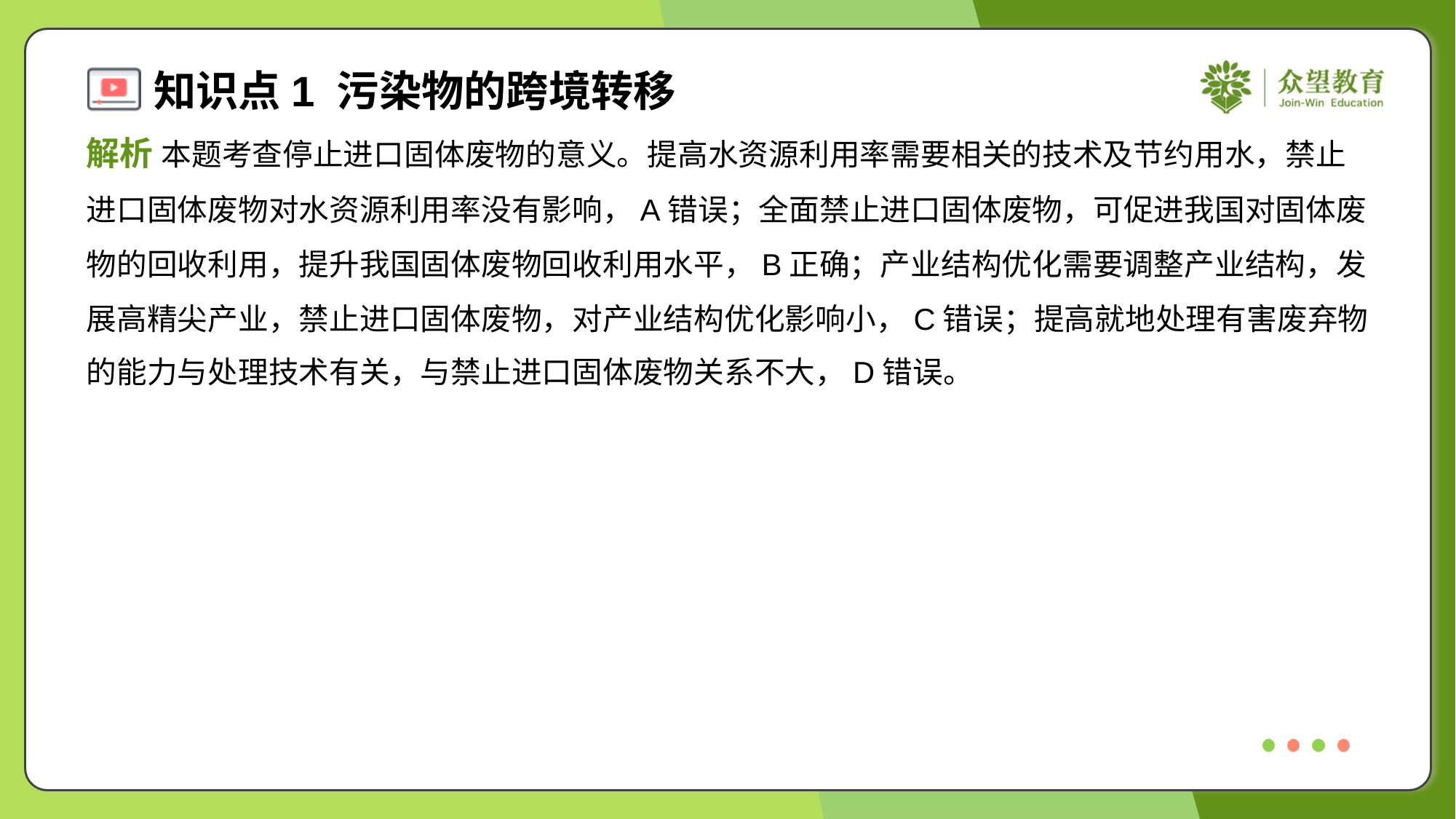

解析 本题考查停止进口固体废物的意义。提高水资源利用率需要相关的技术及节约用水，禁止
进口固体废物对水资源利用率没有影响，A错误；全面禁止进口固体废物，可促进我国对固体废
物的回收利用，提升我国固体废物回收利用水平，B正确；产业结构优化需要调整产业结构，发
展高精尖产业，禁止进口固体废物，对产业结构优化影响小，C错误；提高就地处理有害废弃物
的能力与处理技术有关，与禁止进口固体废物关系不大，D错误。